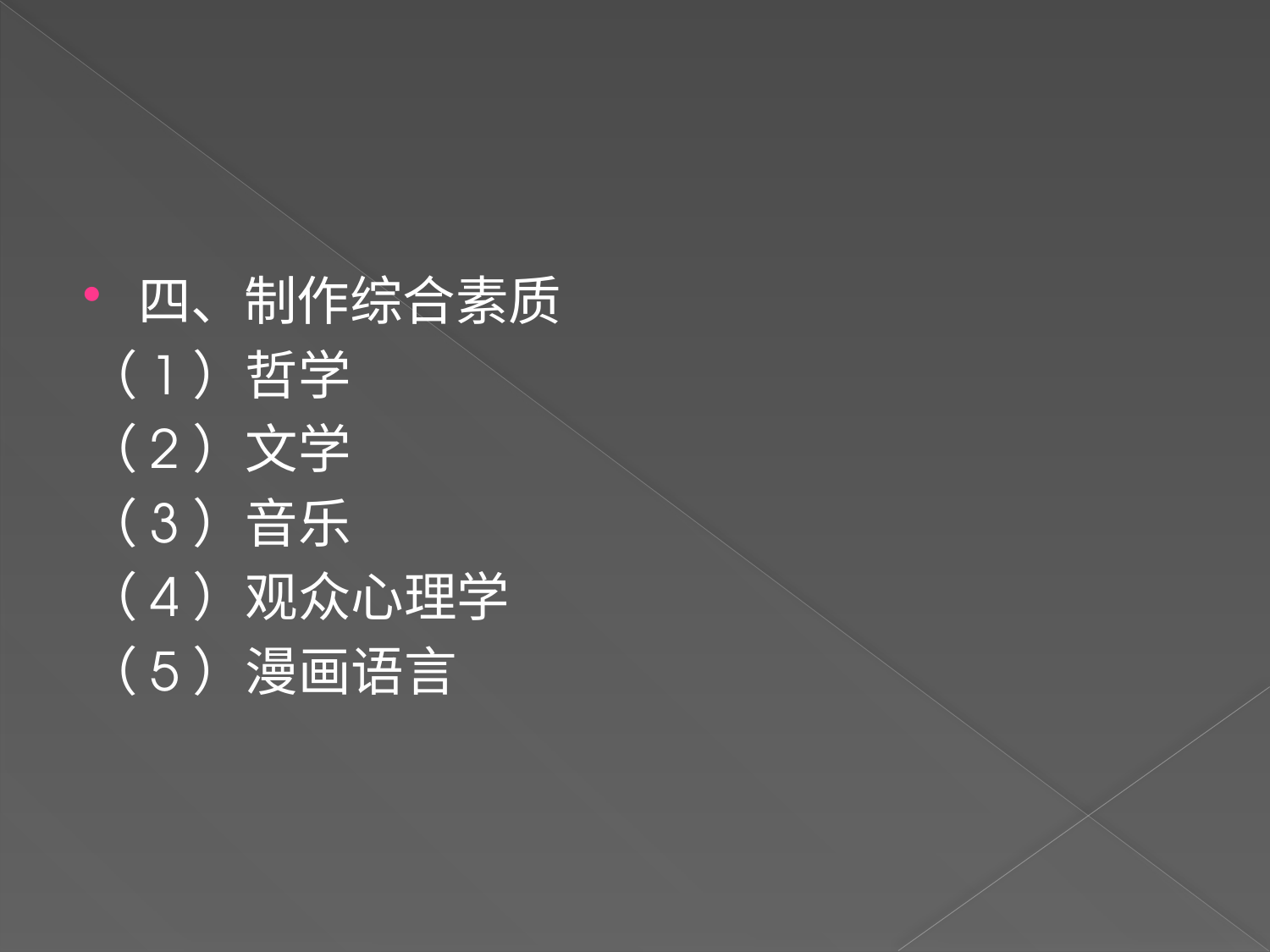

#
四、制作综合素质
（1）哲学
（2）文学
（3）音乐
（4）观众心理学
（5）漫画语言